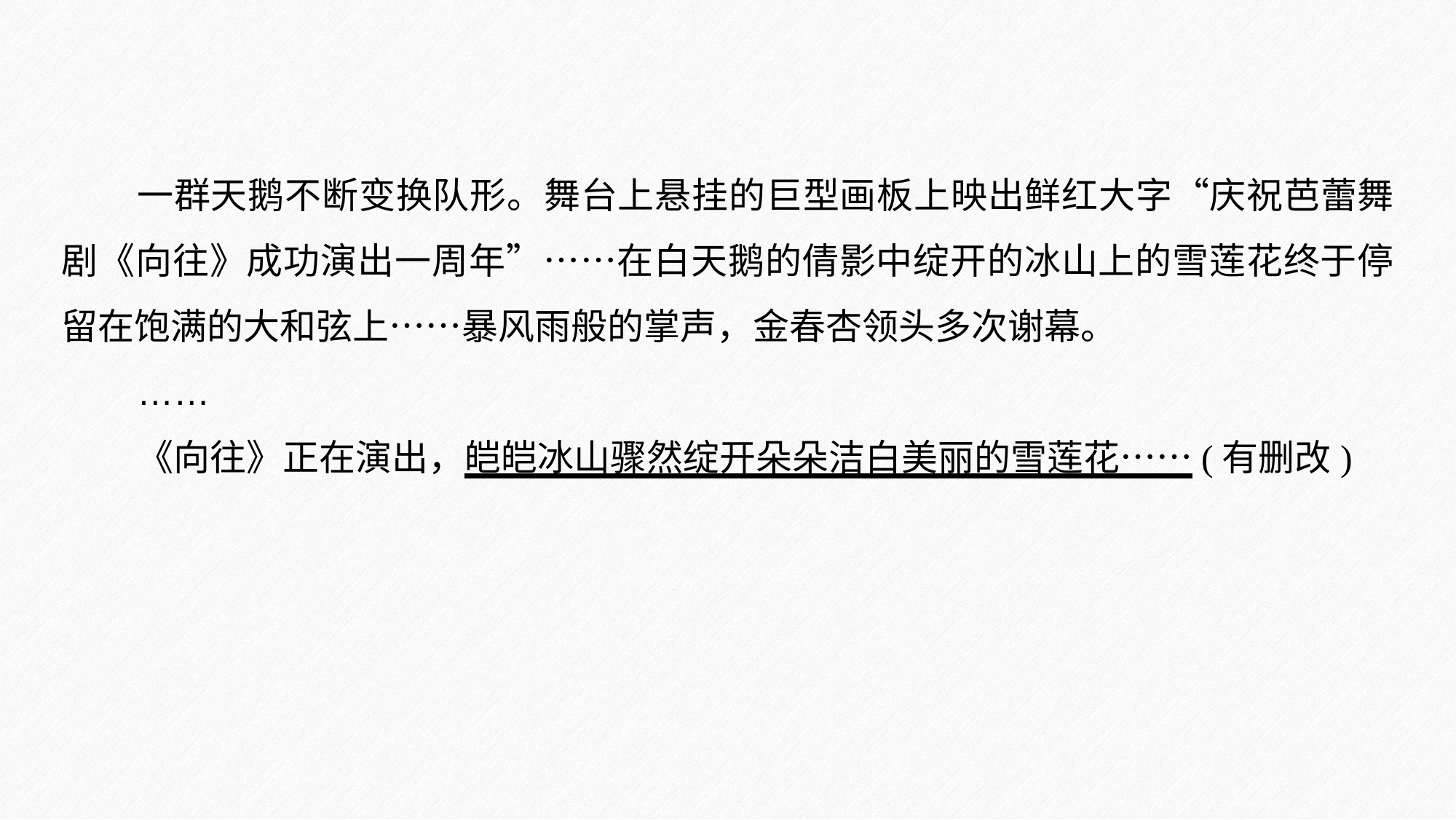

一群天鹅不断变换队形。舞台上悬挂的巨型画板上映出鲜红大字“庆祝芭蕾舞剧《向往》成功演出一周年”……在白天鹅的倩影中绽开的冰山上的雪莲花终于停留在饱满的大和弦上……暴风雨般的掌声，金春杏领头多次谢幕。
……
《向往》正在演出，皑皑冰山骤然绽开朵朵洁白美丽的雪莲花……(有删改)